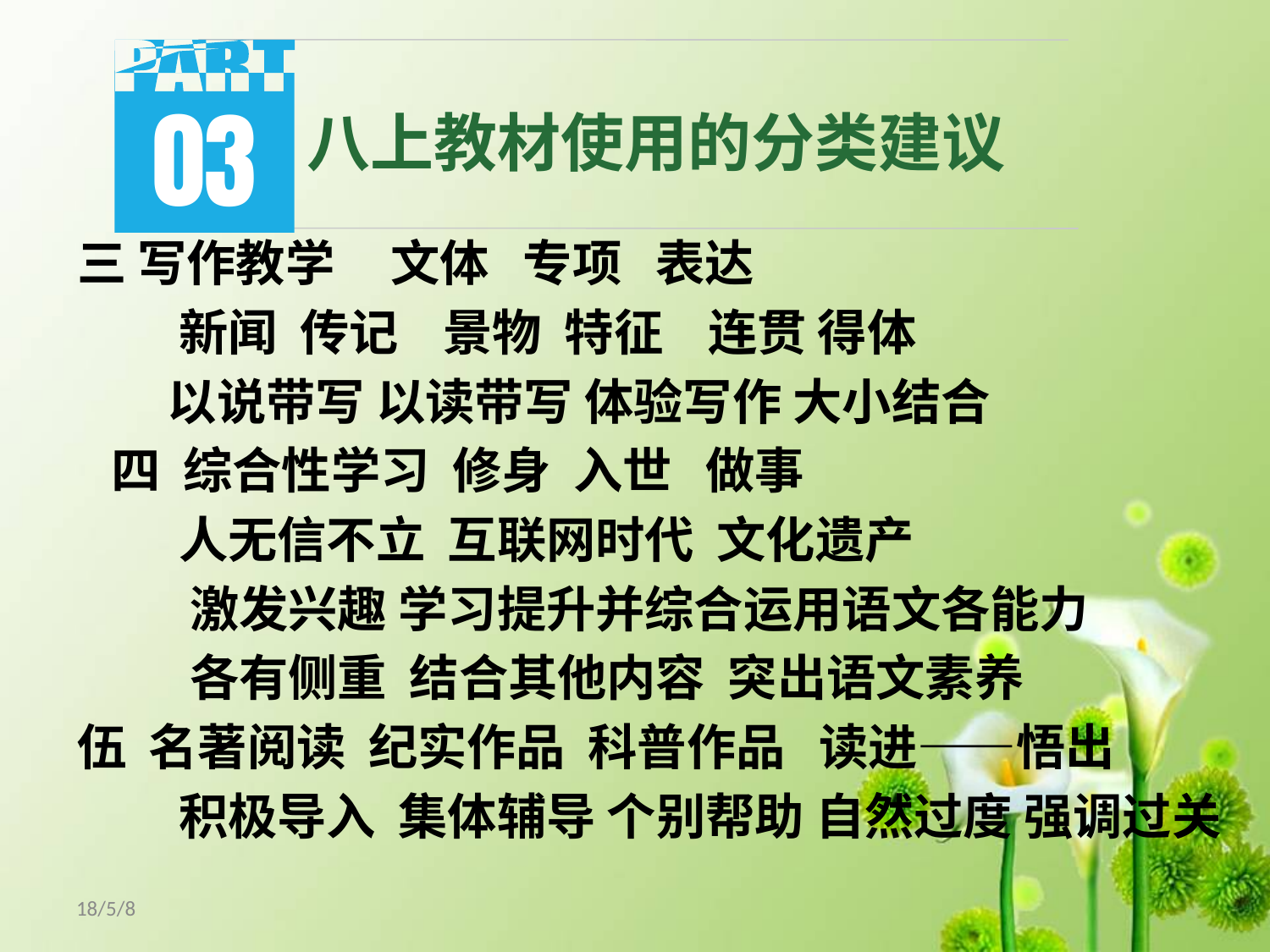

03

八上教材使用的分类建议
三 写作教学     文体   专项   表达
        新闻  传记    景物  特征    连贯 得体
       以说带写 以读带写 体验写作 大小结合
  四  综合性学习  修身  入世   做事
        人无信不立  互联网时代  文化遗产
         激发兴趣 学习提升并综合运用语文各能力
         各有侧重  结合其他内容  突出语文素养
名著阅读  纪实作品  科普作品   读进——悟出
        积极导入  集体辅导 个别帮助 自然过度 强调过关

18/5/8